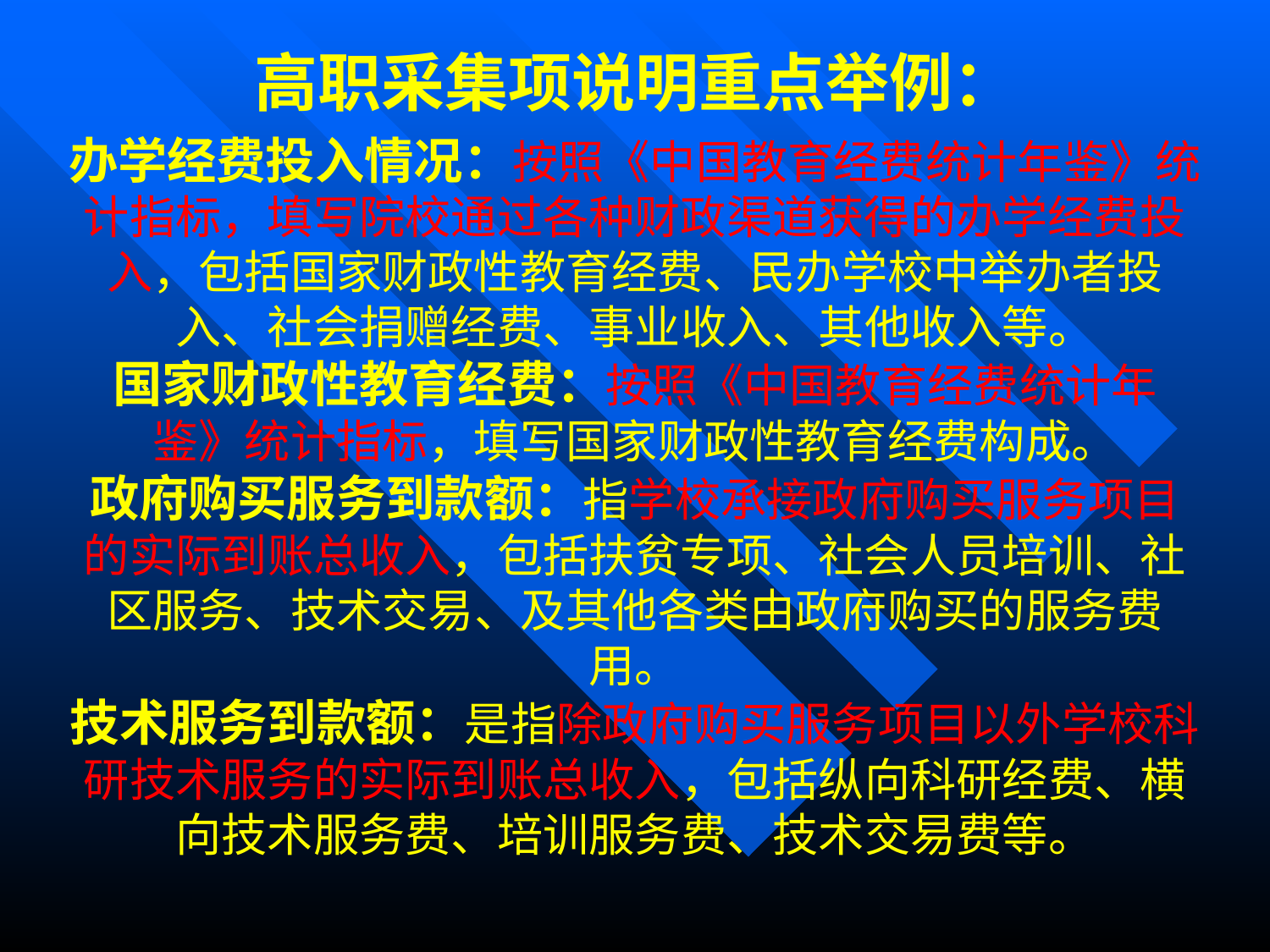

高职采集项说明重点举例：
办学经费投入情况：按照《中国教育经费统计年鉴》统计指标，填写院校通过各种财政渠道获得的办学经费投入，包括国家财政性教育经费、民办学校中举办者投入、社会捐赠经费、事业收入、其他收入等。
国家财政性教育经费：按照《中国教育经费统计年鉴》统计指标，填写国家财政性教育经费构成。
政府购买服务到款额：指学校承接政府购买服务项目的实际到账总收入，包括扶贫专项、社会人员培训、社区服务、技术交易、及其他各类由政府购买的服务费用。
技术服务到款额：是指除政府购买服务项目以外学校科研技术服务的实际到账总收入，包括纵向科研经费、横向技术服务费、培训服务费、技术交易费等。